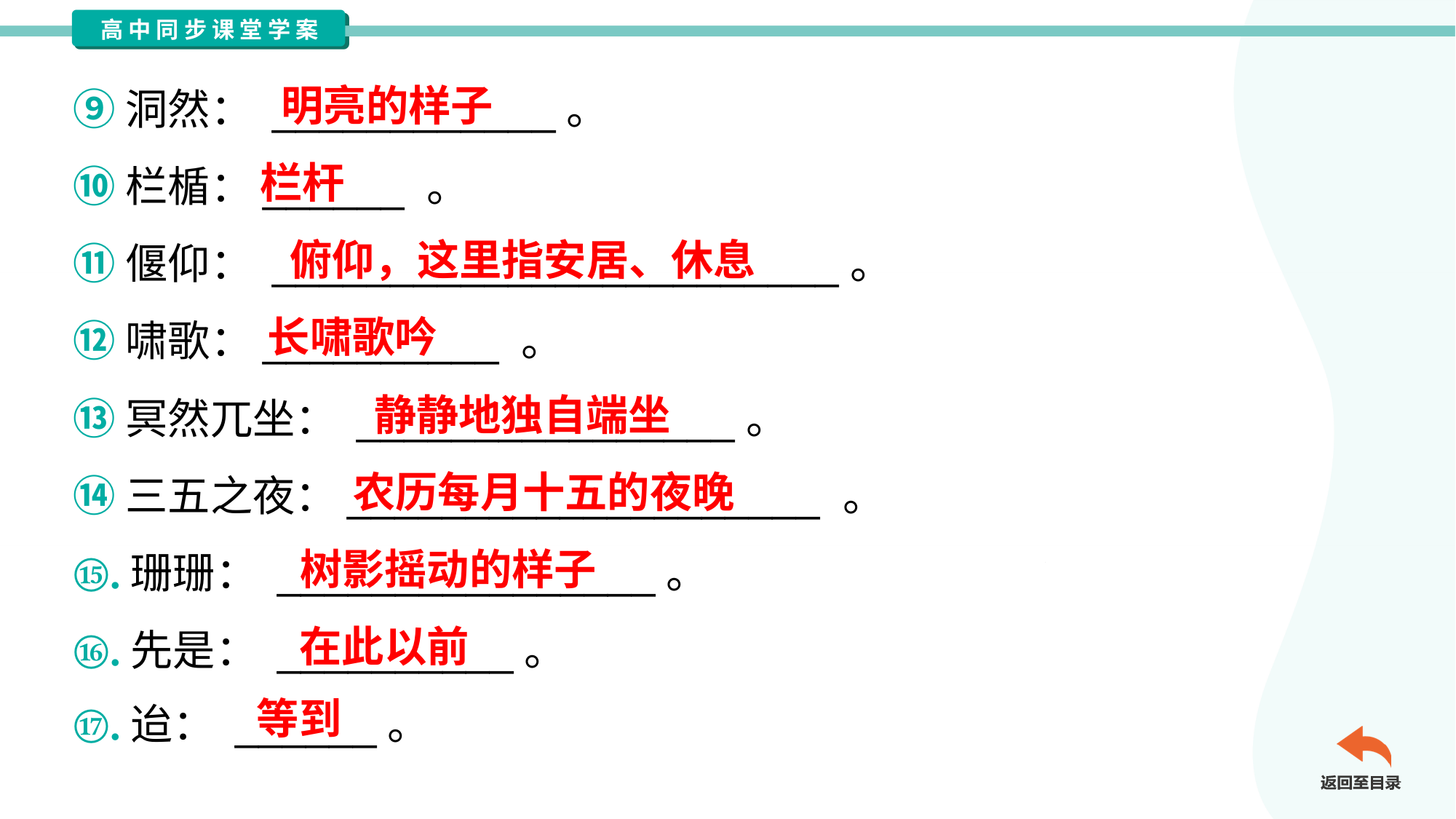

明亮的样子
⑨洞然： ____________。
⑩栏楯：______ 。
⑪偃仰： ________________________。
⑫啸歌：__________ 。
⑬冥然兀坐： ________________。
⑭三五之夜：____________________ 。
⑮.珊珊： ________________。
⑯.先是： __________。
⑰.迨： ______。
栏杆
俯仰，这里指安居、休息
长啸歌吟
静静地独自端坐
农历每月十五的夜晚
树影摇动的样子
在此以前
等到